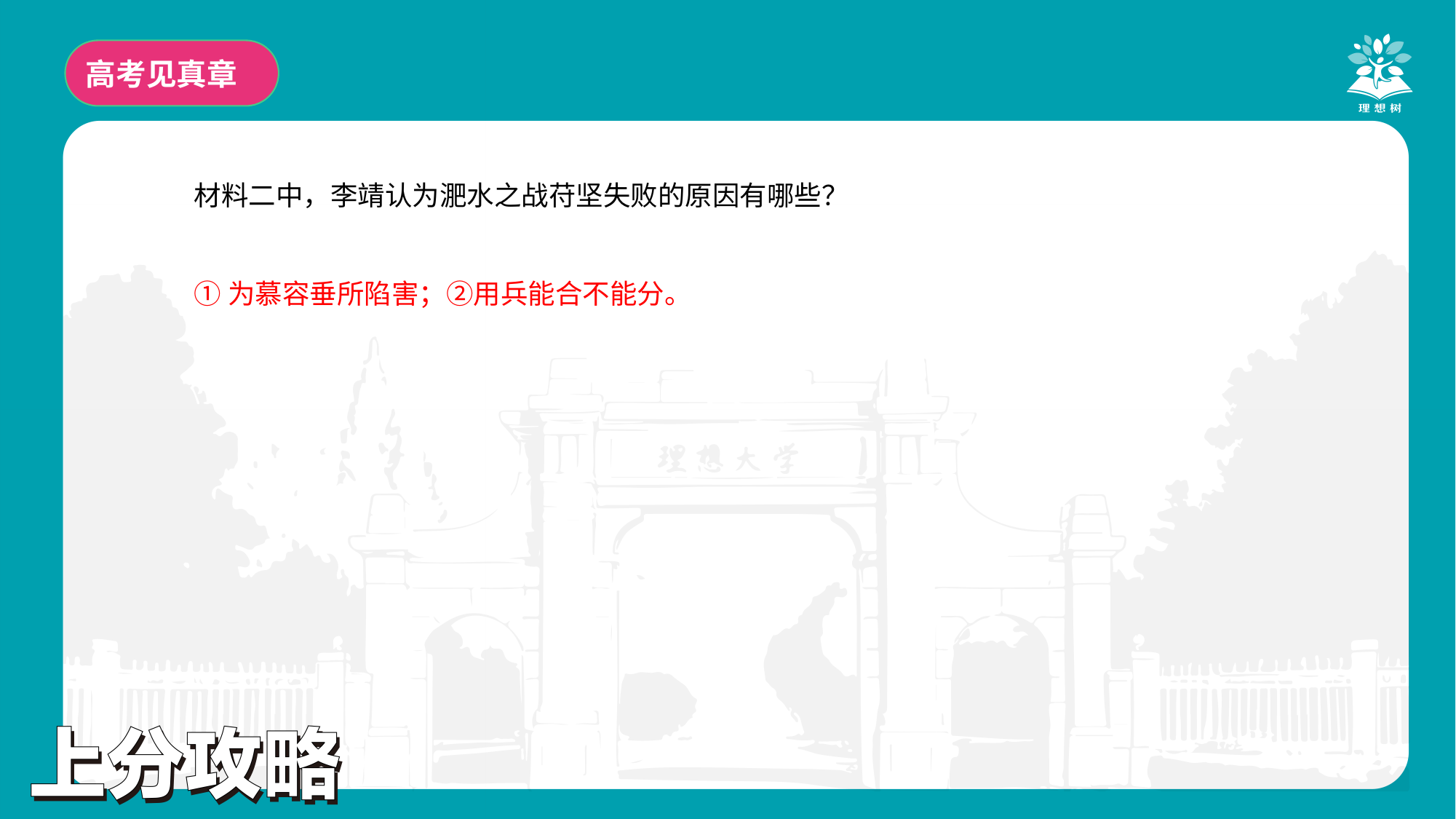

高考见真章
材料二中，李靖认为淝水之战苻坚失败的原因有哪些？

①为慕容垂所陷害；②用兵能合不能分。